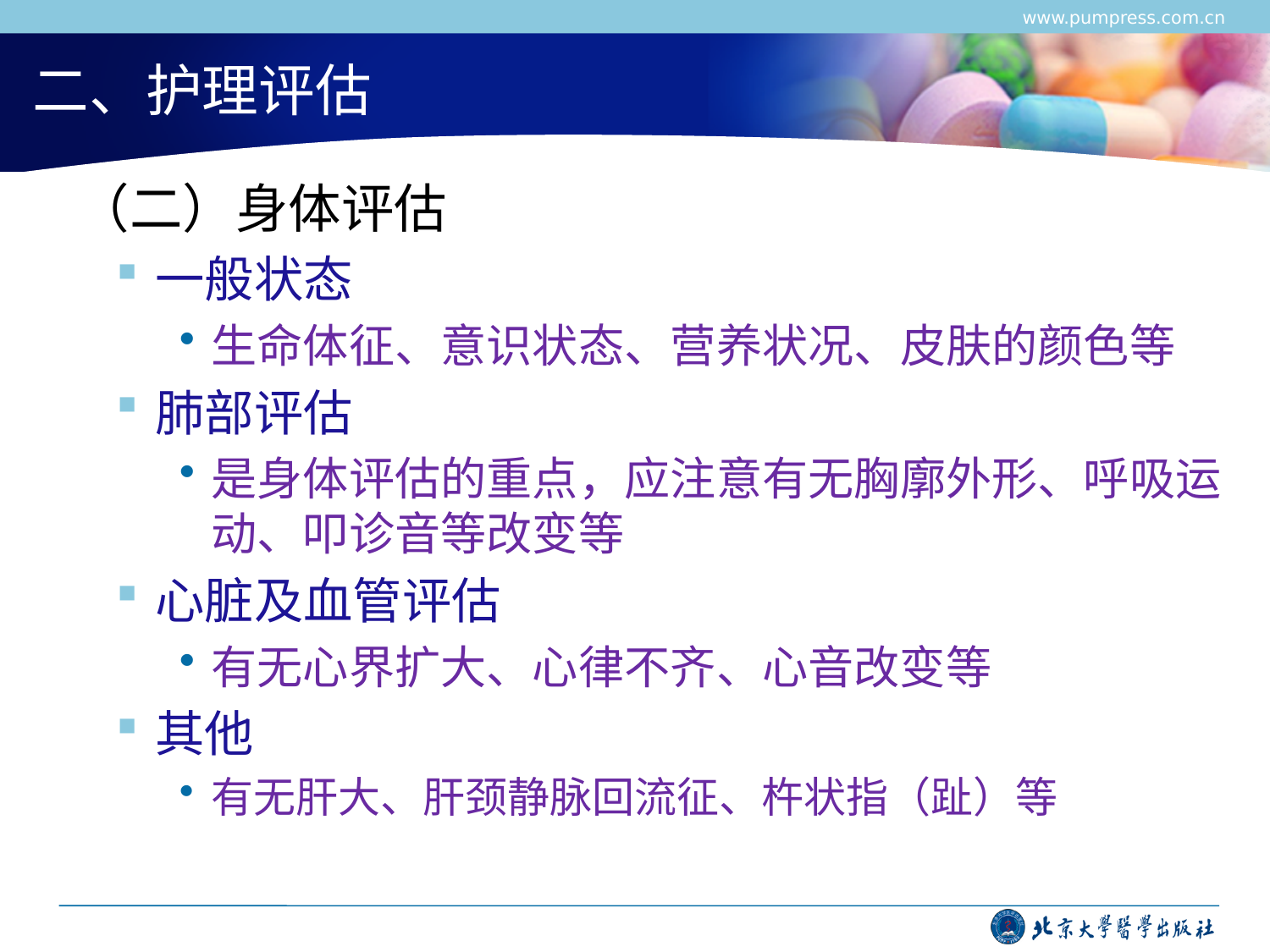

www.pumpress.com.cn
# 二、护理评估
 （二）身体评估
一般状态
生命体征、意识状态、营养状况、皮肤的颜色等
肺部评估
是身体评估的重点，应注意有无胸廓外形、呼吸运动、叩诊音等改变等
心脏及血管评估
有无心界扩大、心律不齐、心音改变等
其他
有无肝大、肝颈静脉回流征、杵状指（趾）等